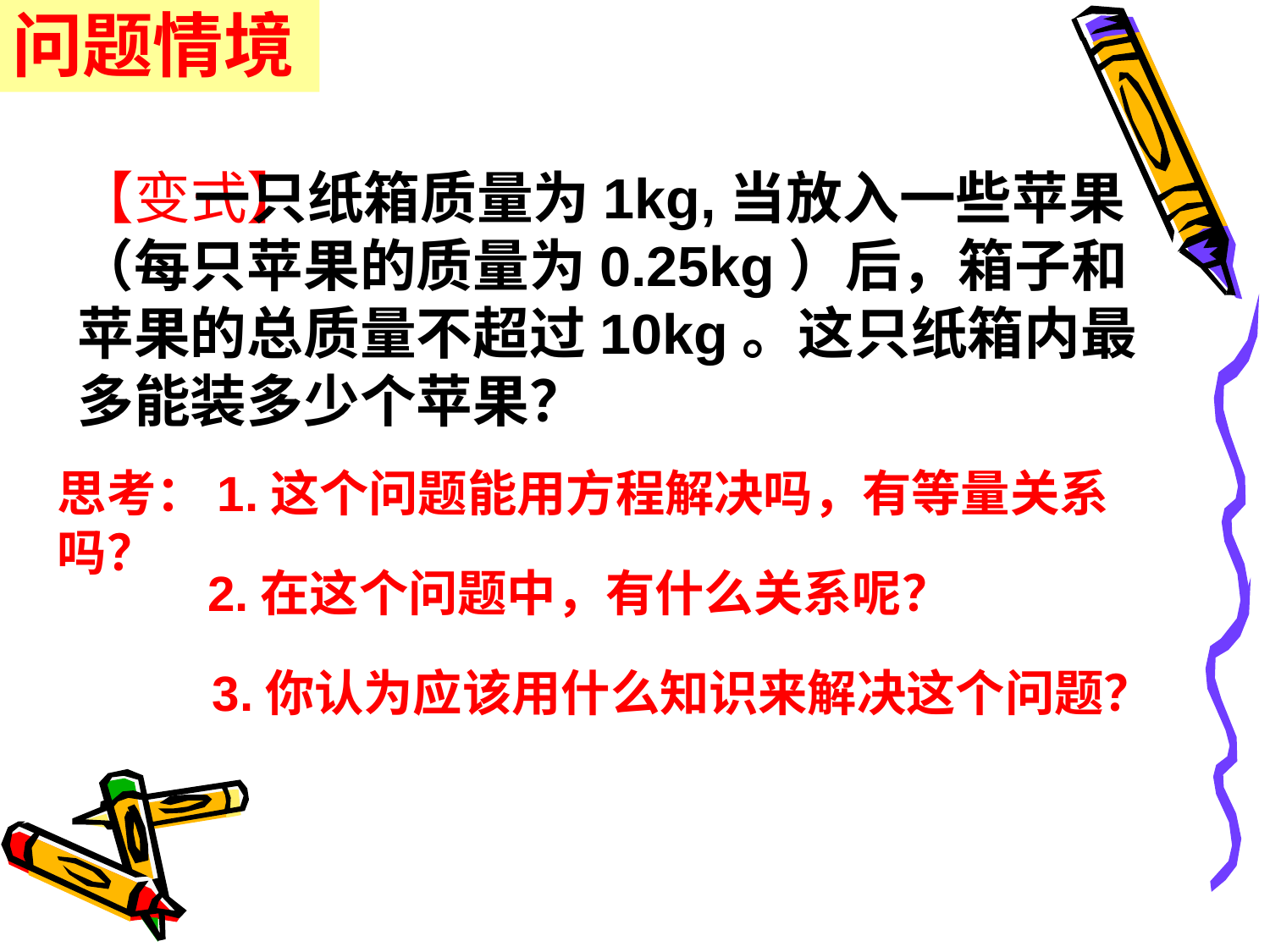

问题情境
        一只纸箱质量为1kg,当放入一些苹果（每只苹果的质量为0.25kg）后，箱子和苹果的总质量不超过10kg。这只纸箱内最多能装多少个苹果？
【变式】
思考：1.这个问题能用方程解决吗，有等量关系吗？

2.在这个问题中，有什么关系呢？
3.你认为应该用什么知识来解决这个问题？